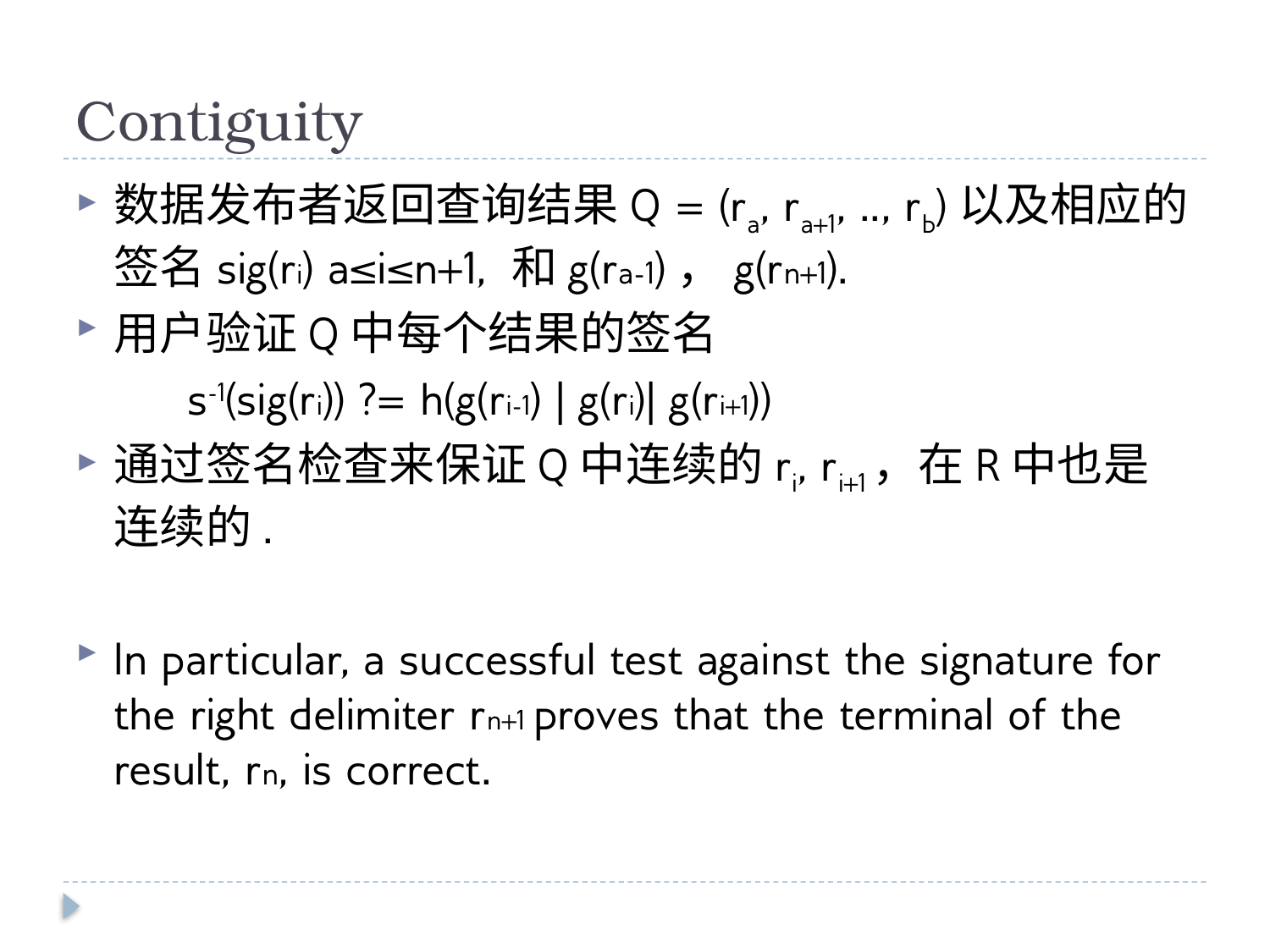

# Contiguity
数据发布者返回查询结果Q = (ra, ra+1, .., rb)以及相应的签名sig(ri) a≤i≤n+1, 和g(ra−1)，g(rn+1).
用户验证Q中每个结果的签名
s−1(sig(ri)) ?= h(g(ri−1) | g(ri)| g(ri+1))
通过签名检查来保证Q中连续的ri, ri+1，在R中也是连续的.

In particular, a successful test against the signature for the right delimiter rn+1 proves that the terminal of the result, rn, is correct.